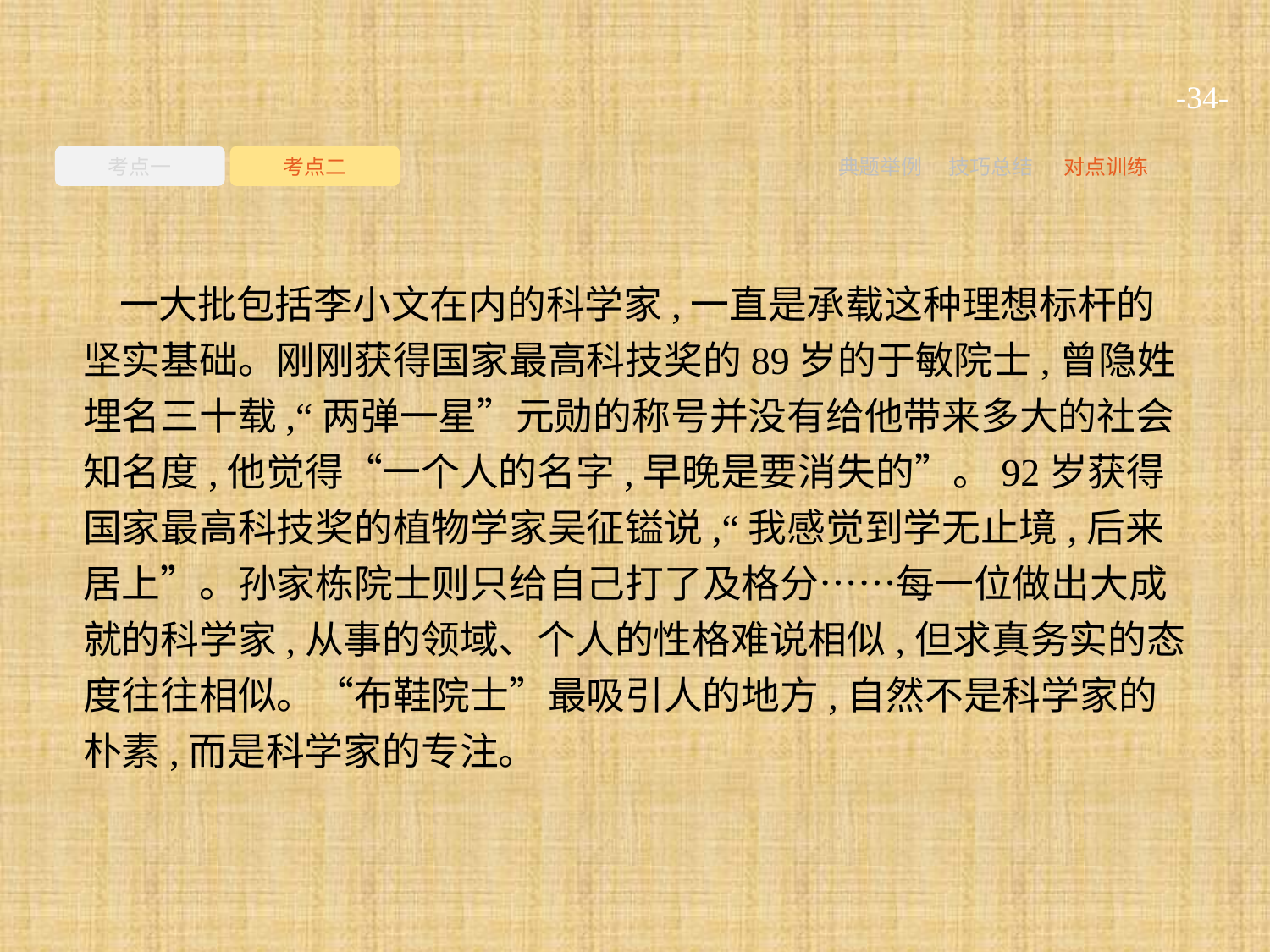

-34-
考点一
考点二
典题举例
技巧总结
对点训练
一大批包括李小文在内的科学家,一直是承载这种理想标杆的坚实基础。刚刚获得国家最高科技奖的89岁的于敏院士,曾隐姓埋名三十载,“两弹一星”元勋的称号并没有给他带来多大的社会知名度,他觉得“一个人的名字,早晚是要消失的”。92岁获得国家最高科技奖的植物学家吴征镒说,“我感觉到学无止境,后来居上”。孙家栋院士则只给自己打了及格分……每一位做出大成就的科学家,从事的领域、个人的性格难说相似,但求真务实的态度往往相似。“布鞋院士”最吸引人的地方,自然不是科学家的朴素,而是科学家的专注。